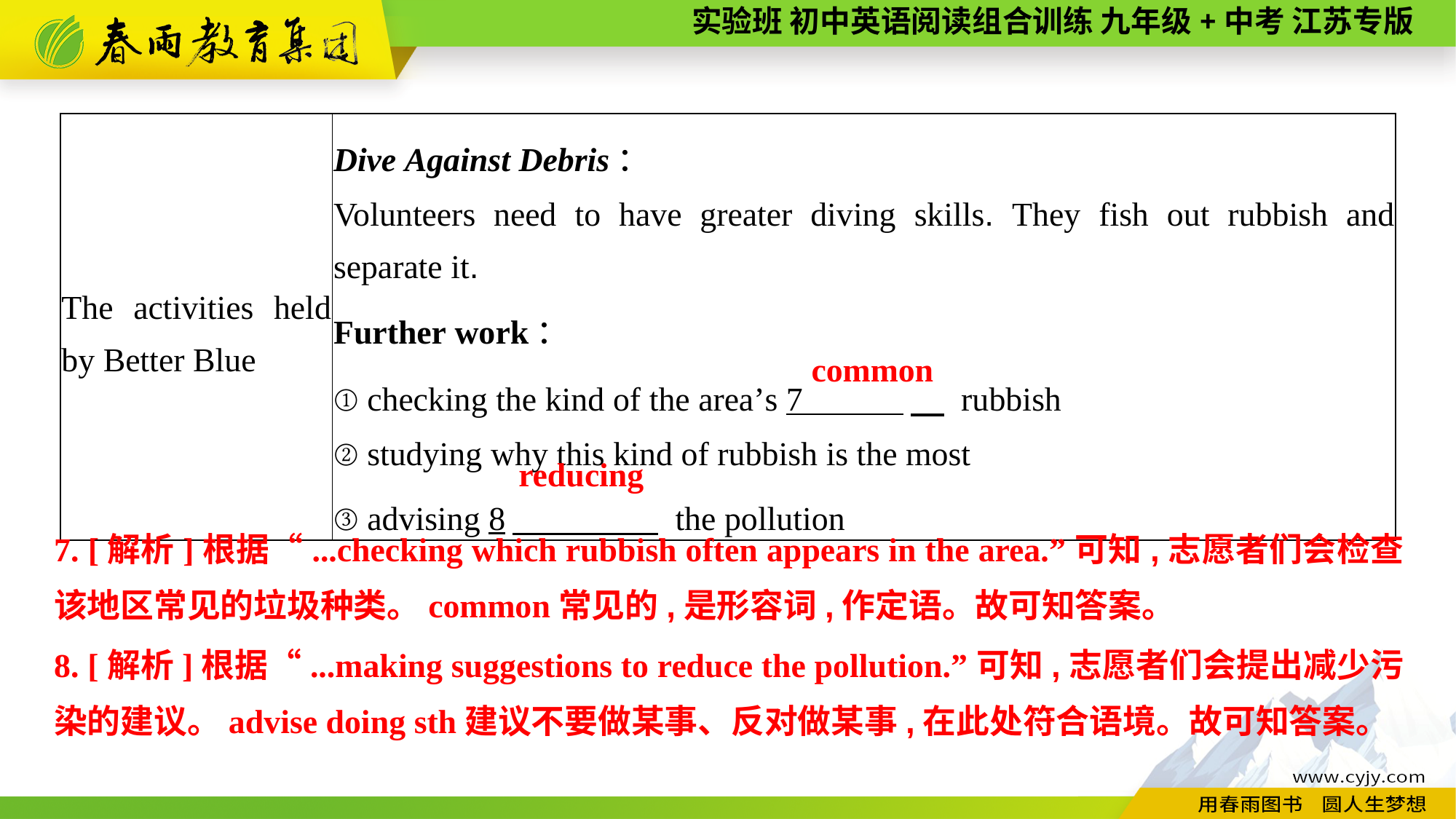

| The activities held by Better Blue | Dive Against Debris： Volunteers need to have greater diving skills. They fish out rubbish and separate it. Further work： ① checking the kind of the area’s 7 　 rubbish ② studying why this kind of rubbish is the most ③ advising 8　 the pollution |
| --- | --- |
common
reducing
7. [解析]根据“...checking which rubbish often appears in the area.”可知,志愿者们会检查该地区常见的垃圾种类。common常见的,是形容词,作定语。故可知答案。
8. [解析]根据“...making suggestions to reduce the pollution.”可知,志愿者们会提出减少污染的建议。advise doing sth建议不要做某事、反对做某事,在此处符合语境。故可知答案。